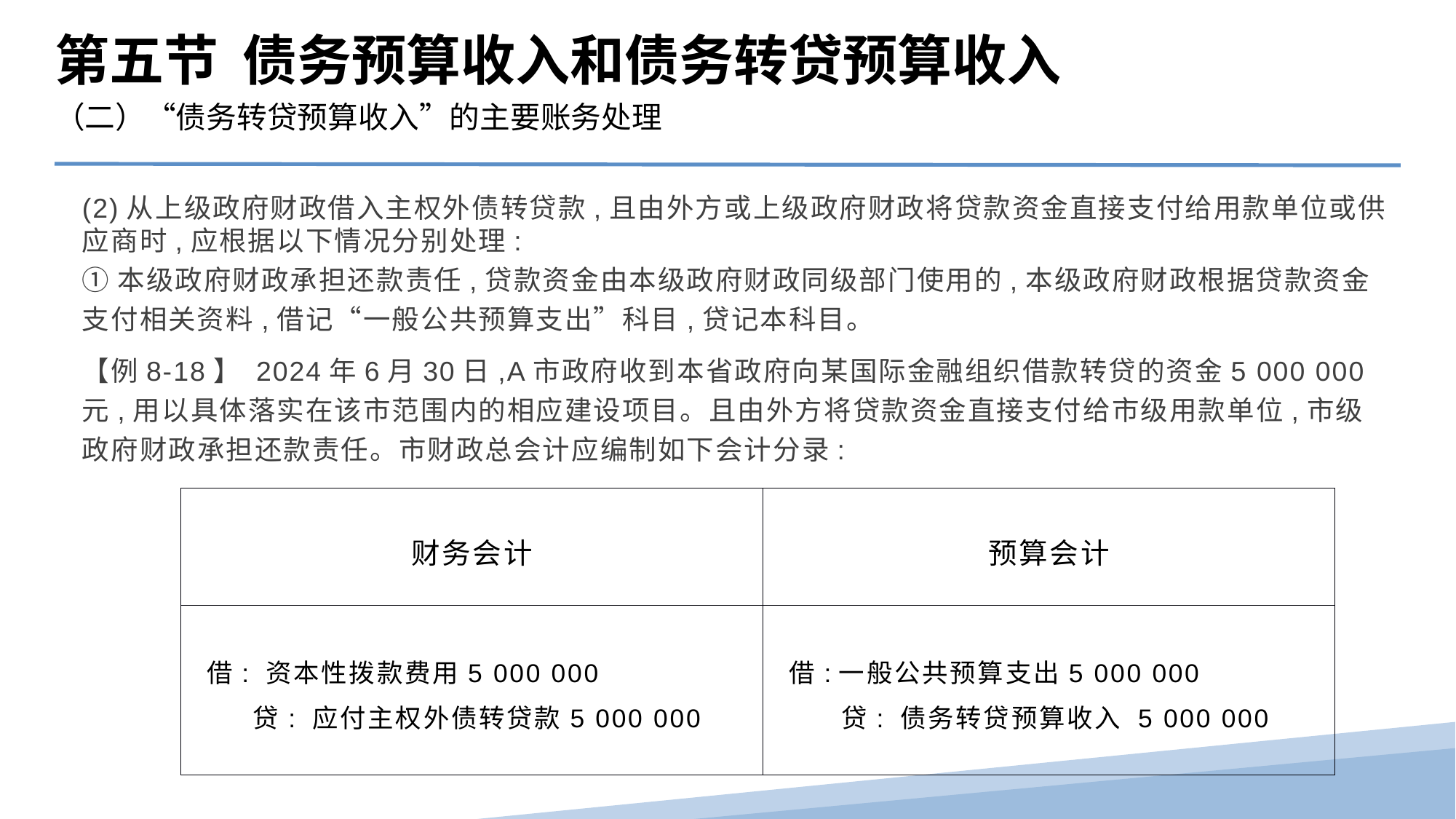

第五节  债务预算收入和债务转贷预算收入
（二）“债务转贷预算收入”的主要账务处理
(2)从上级政府财政借入主权外债转贷款,且由外方或上级政府财政将贷款资金直接支付给用款单位或供应商时,应根据以下情况分别处理:
①本级政府财政承担还款责任,贷款资金由本级政府财政同级部门使用的,本级政府财政根据贷款资金支付相关资料,借记“一般公共预算支出”科目,贷记本科目。
【例8-18】 2024年6月30日,A市政府收到本省政府向某国际金融组织借款转贷的资金5 000 000元,用以具体落实在该市范围内的相应建设项目。且由外方将贷款资金直接支付给市级用款单位,市级政府财政承担还款责任。市财政总会计应编制如下会计分录:

| 财务会计 | 预算会计 |
| --- | --- |
| 借: 资本性拨款费用5 000 000 贷: 应付主权外债转贷款5 000 000 | 借:一般公共预算支出5 000 000 贷: 债务转贷预算收入 5 000 000 |